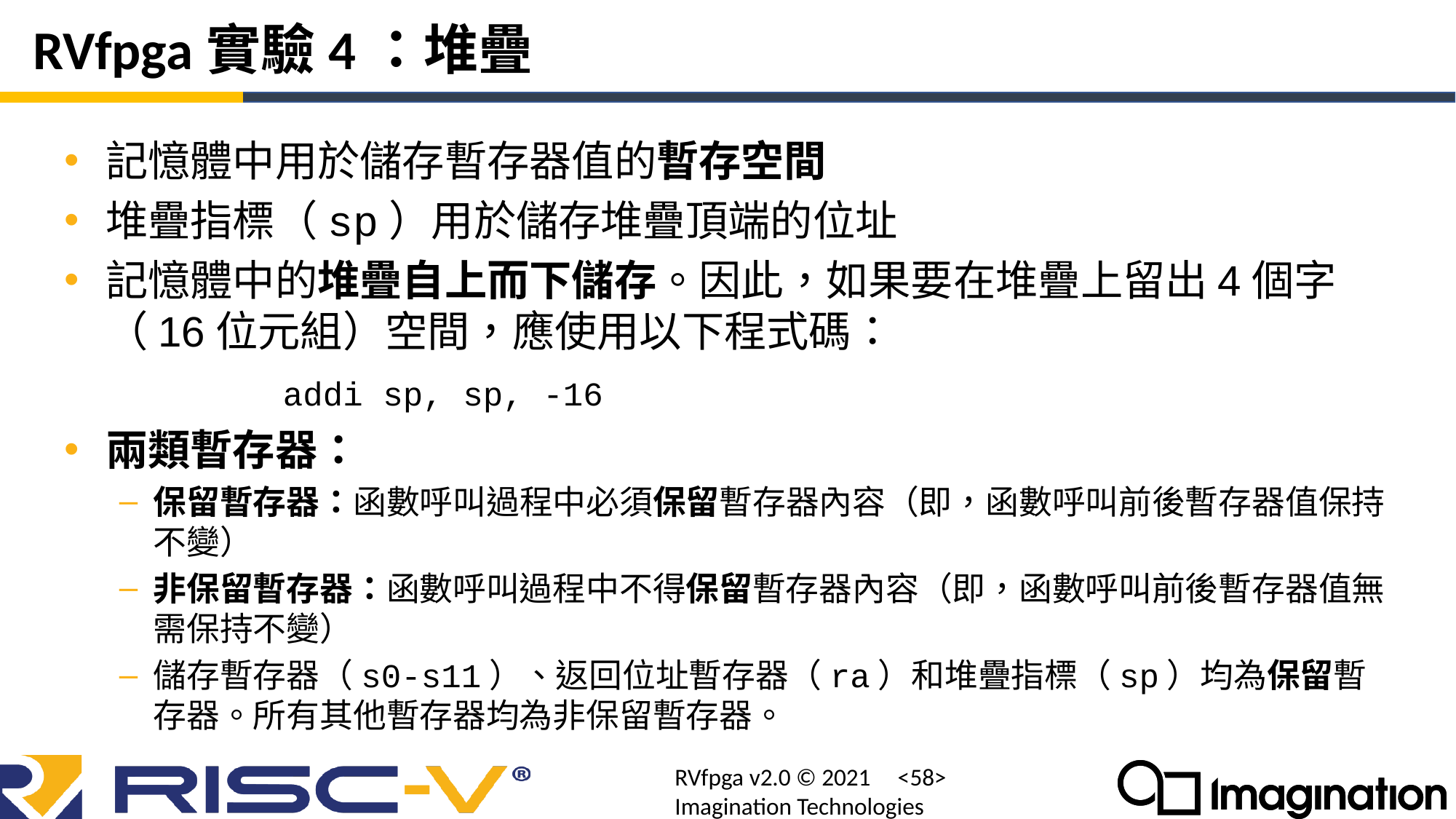

# RVfpga實驗4：堆疊
記憶體中用於儲存暫存器值的暫存空間
堆疊指標（sp）用於儲存堆疊頂端的位址
記憶體中的堆疊自上而下儲存。因此，如果要在堆疊上留出4個字（16位元組）空間，應使用以下程式碼：
   		addi sp, sp, -16
兩類暫存器：
保留暫存器：函數呼叫過程中必須保留暫存器內容（即，函數呼叫前後暫存器值保持不變）
非保留暫存器：函數呼叫過程中不得保留暫存器內容（即，函數呼叫前後暫存器值無需保持不變）
儲存暫存器（s0-s11）、返回位址暫存器（ra）和堆疊指標（sp）均為保留暫存器。所有其他暫存器均為非保留暫存器。